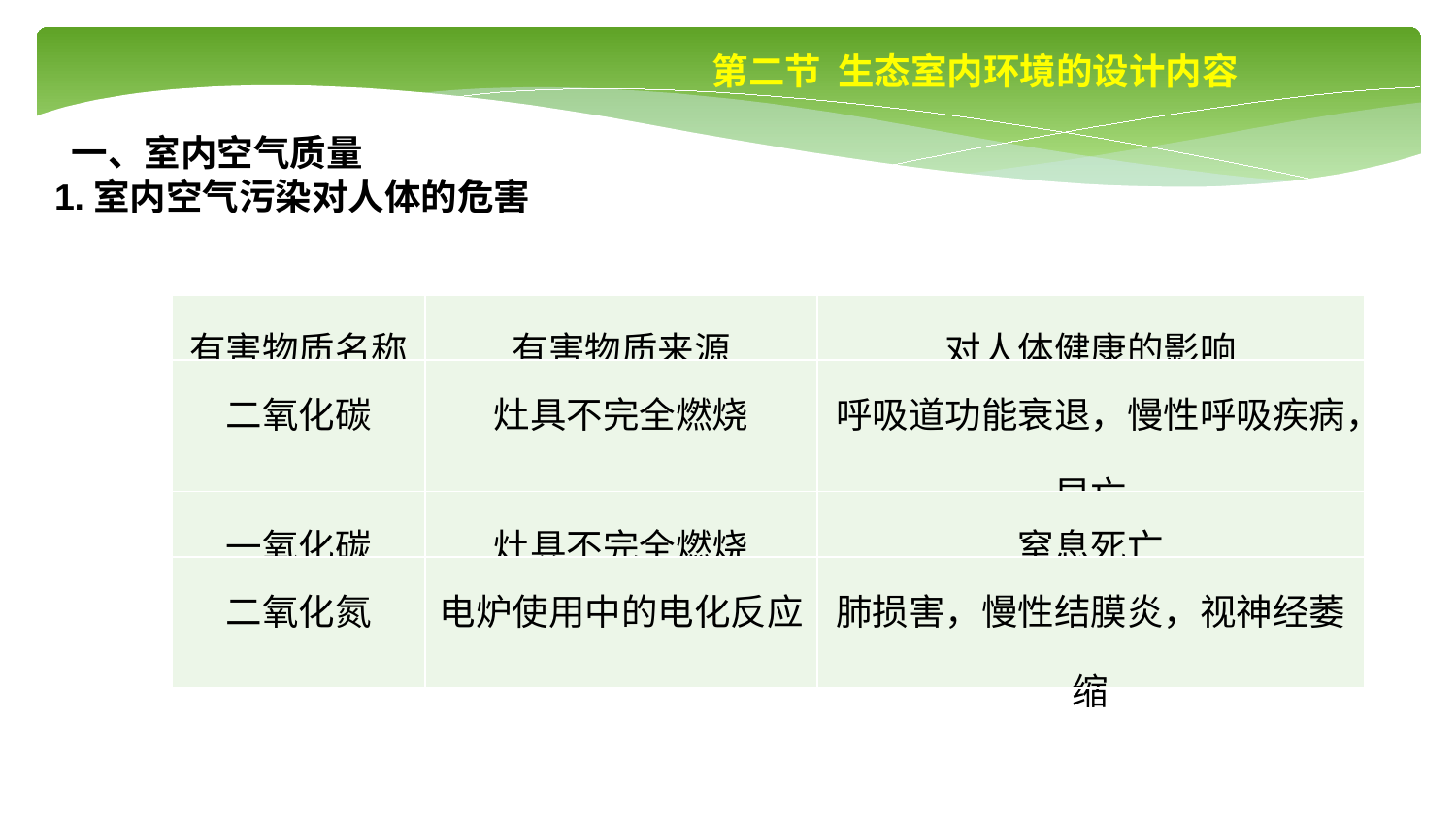

第二节  生态室内环境的设计内容
 一、室内空气质量
1.室内空气污染对人体的危害
| 有害物质名称 | 有害物质来源 | 对人体健康的影响 |
| --- | --- | --- |
| 二氧化碳 | 灶具不完全燃烧 | 呼吸道功能衰退，慢性呼吸疾病，早亡 |
| 一氧化碳 | 灶具不完全燃烧 | 窒息死亡 |
| 二氧化氮 | 电炉使用中的电化反应 | 肺损害，慢性结膜炎，视神经萎缩 |